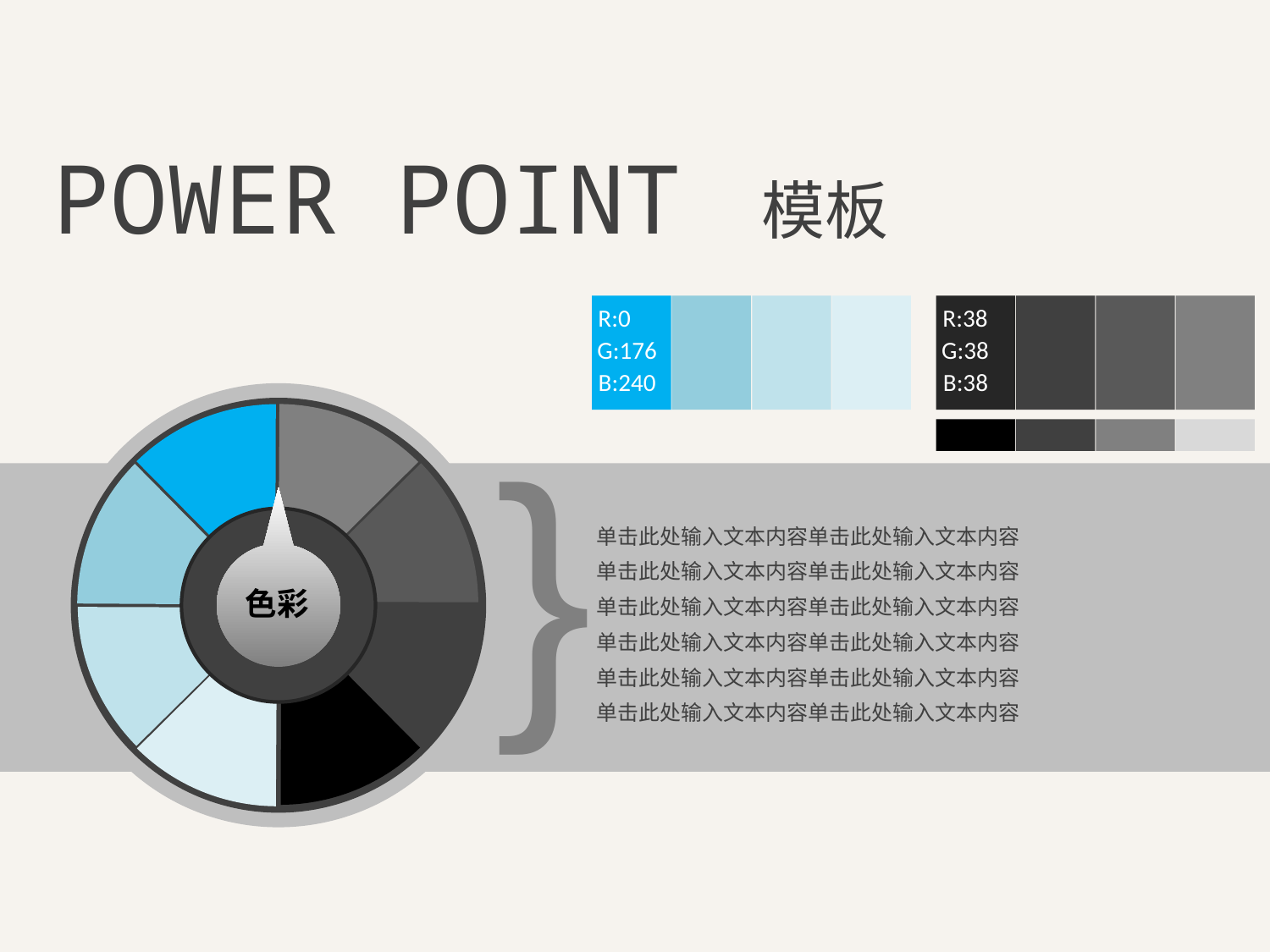

POWER POINT 模板

R:0
G:176
B:240

R:38
G:38
B:38

色彩

}

单击此处输入文本内容单击此处输入文本内容
单击此处输入文本内容单击此处输入文本内容
单击此处输入文本内容单击此处输入文本内容
单击此处输入文本内容单击此处输入文本内容
单击此处输入文本内容单击此处输入文本内容
单击此处输入文本内容单击此处输入文本内容